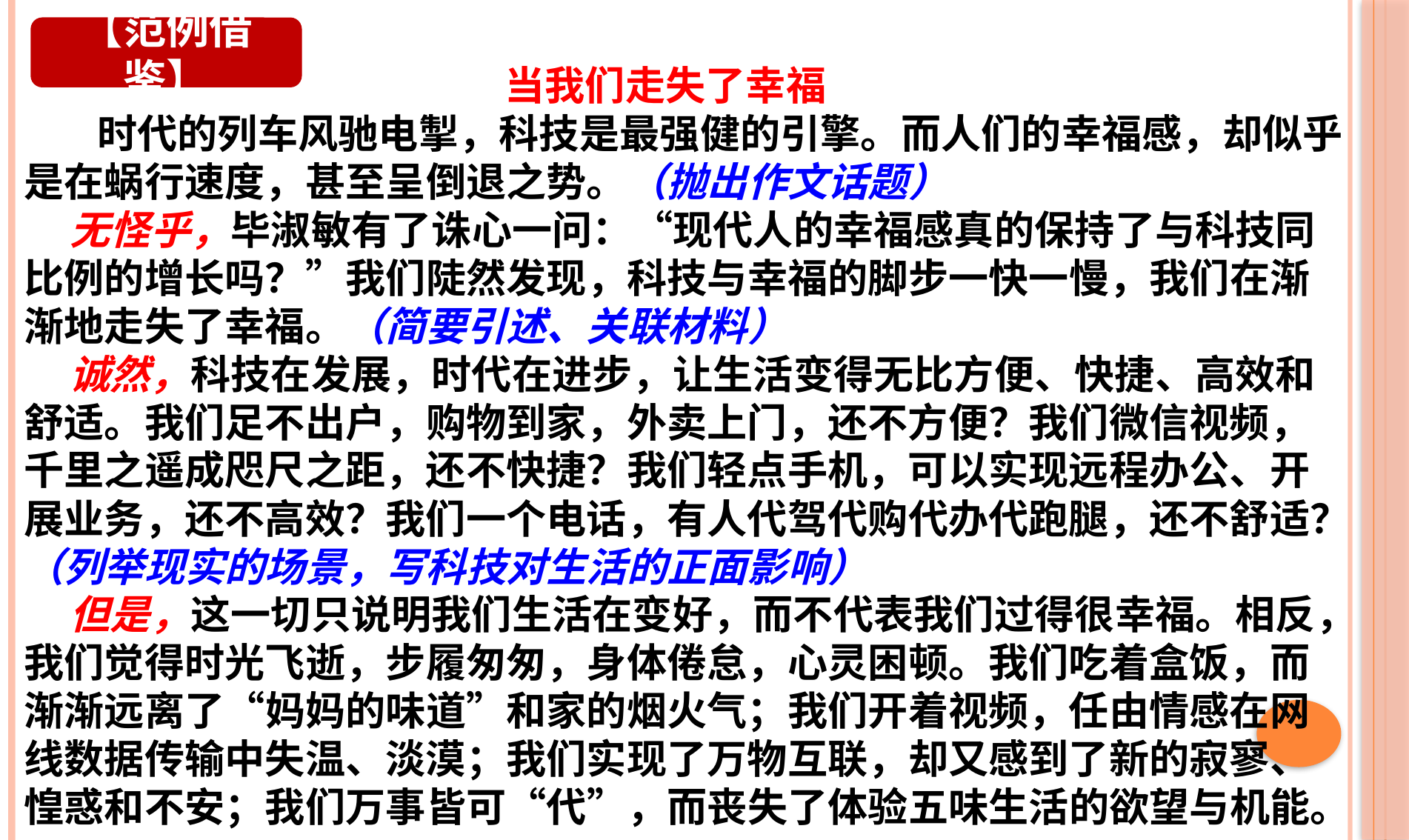

【范例借鉴】
当我们走失了幸福
       时代的列车风驰电掣，科技是最强健的引擎。而人们的幸福感，却似乎是在蜗行速度，甚至呈倒退之势。（抛出作文话题）
    无怪乎，毕淑敏有了诛心一问：“现代人的幸福感真的保持了与科技同比例的增长吗？”我们陡然发现，科技与幸福的脚步一快一慢，我们在渐渐地走失了幸福。（简要引述、关联材料）
    诚然，科技在发展，时代在进步，让生活变得无比方便、快捷、高效和舒适。我们足不出户，购物到家，外卖上门，还不方便？我们微信视频，千里之遥成咫尺之距，还不快捷？我们轻点手机，可以实现远程办公、开展业务，还不高效？我们一个电话，有人代驾代购代办代跑腿，还不舒适？（列举现实的场景，写科技对生活的正面影响）
    但是，这一切只说明我们生活在变好，而不代表我们过得很幸福。相反，我们觉得时光飞逝，步履匆匆，身体倦怠，心灵困顿。我们吃着盒饭，而渐渐远离了“妈妈的味道”和家的烟火气；我们开着视频，任由情感在网线数据传输中失温、淡漠；我们实现了万物互联，却又感到了新的寂寥、惶惑和不安；我们万事皆可“代”，而丧失了体验五味生活的欲望与机能。